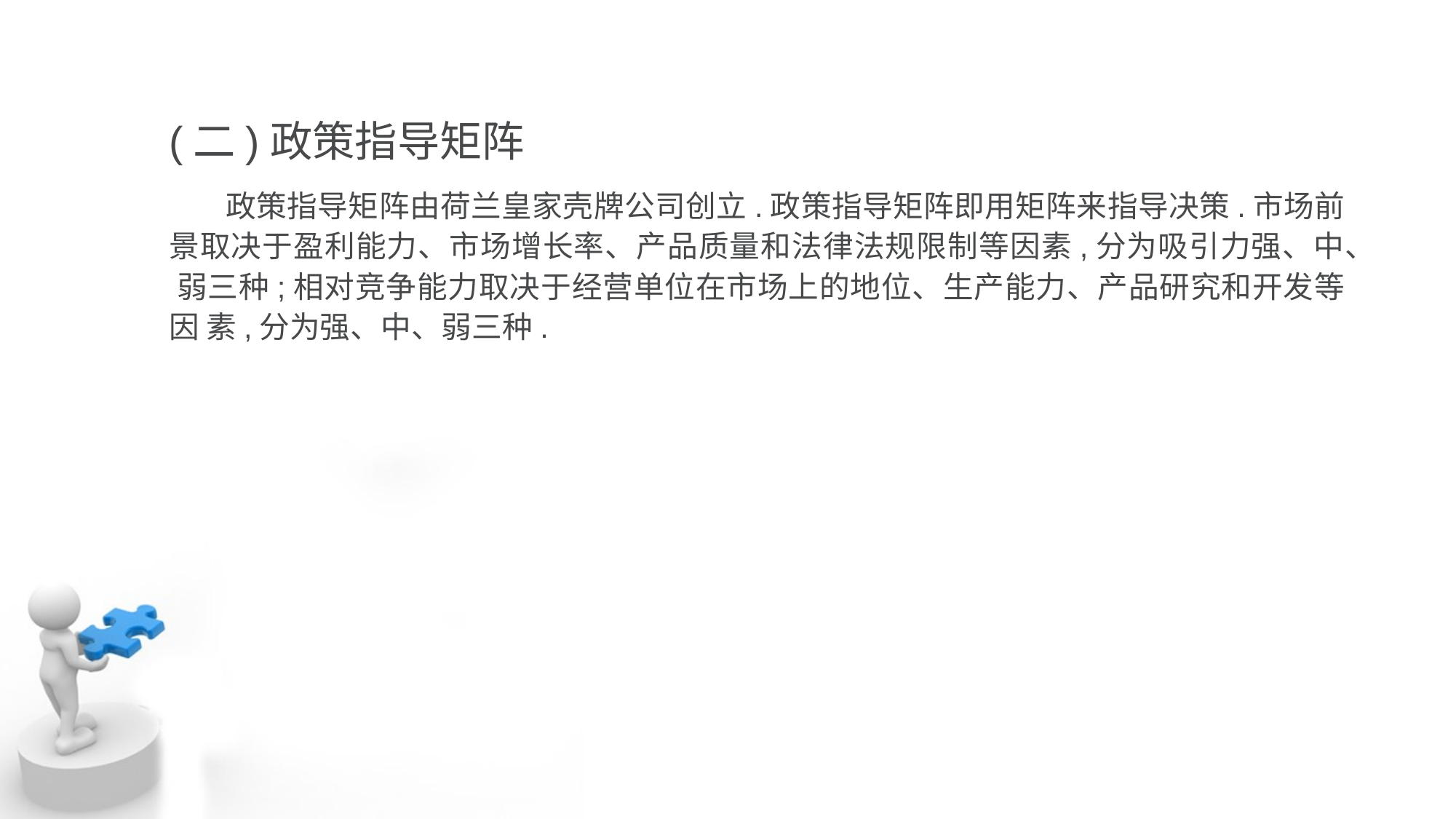

(二)政策指导矩阵
       政策指导矩阵由荷兰皇家壳牌公司创立.政策指导矩阵即用矩阵来指导决策.市场前 景取决于盈利能力、市场增长率、产品质量和法律法规限制等因素,分为吸引力强、中、 弱三种;相对竞争能力取决于经营单位在市场上的地位、生产能力、产品研究和开发等因 素,分为强、中、弱三种.